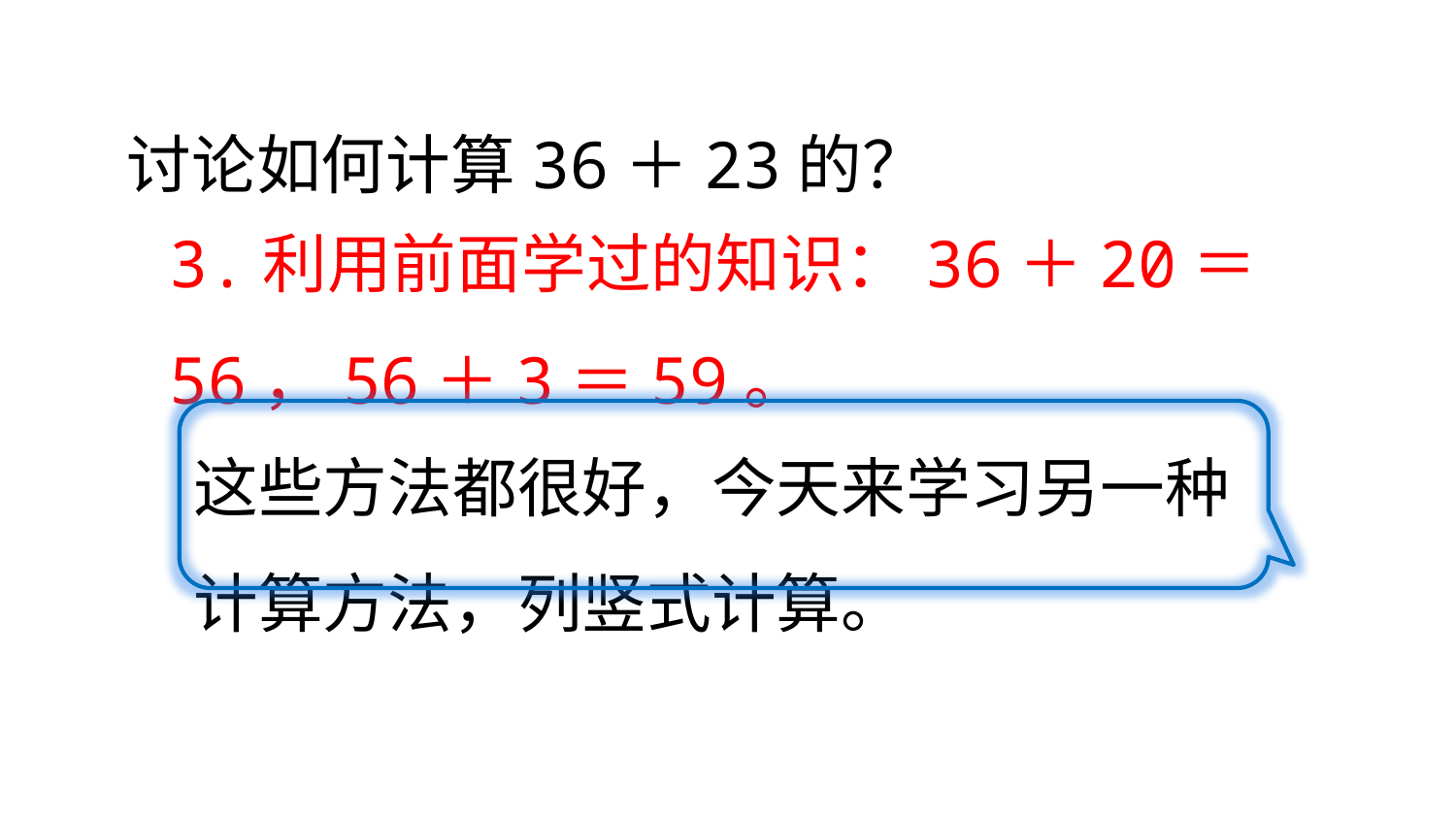

讨论如何计算36＋23的？
3.利用前面学过的知识：36＋20＝56，56＋3＝59。
这些方法都很好，今天来学习另一种计算方法，列竖式计算。